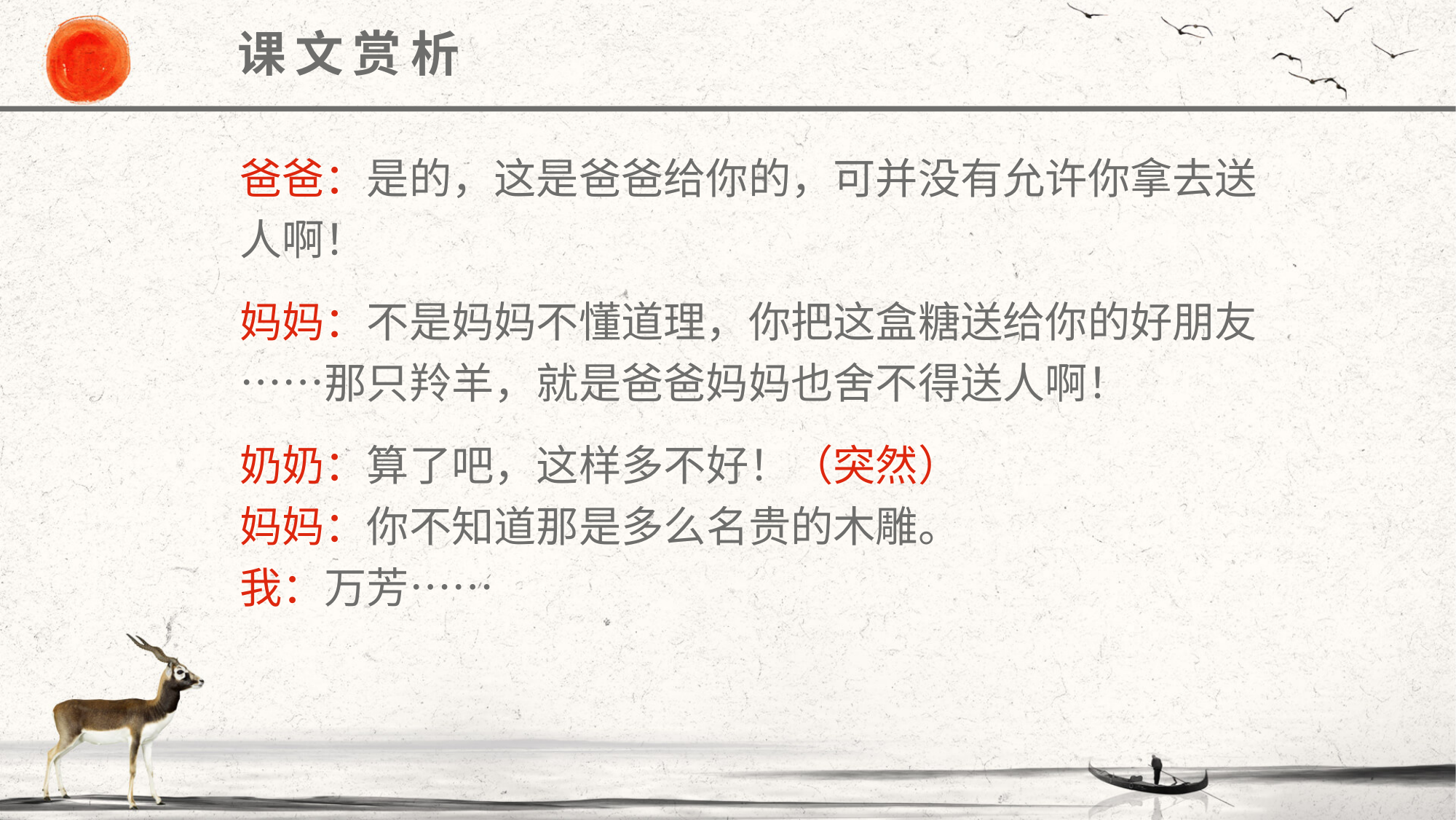

课文赏析

爸爸：是的，这是爸爸给你的，可并没有允许你拿去送人啊！
妈妈：不是妈妈不懂道理，你把这盒糖送给你的好朋友……那只羚羊，就是爸爸妈妈也舍不得送人啊！
奶奶：算了吧，这样多不好！（突然）
妈妈：你不知道那是多么名贵的木雕。
我：万芳……